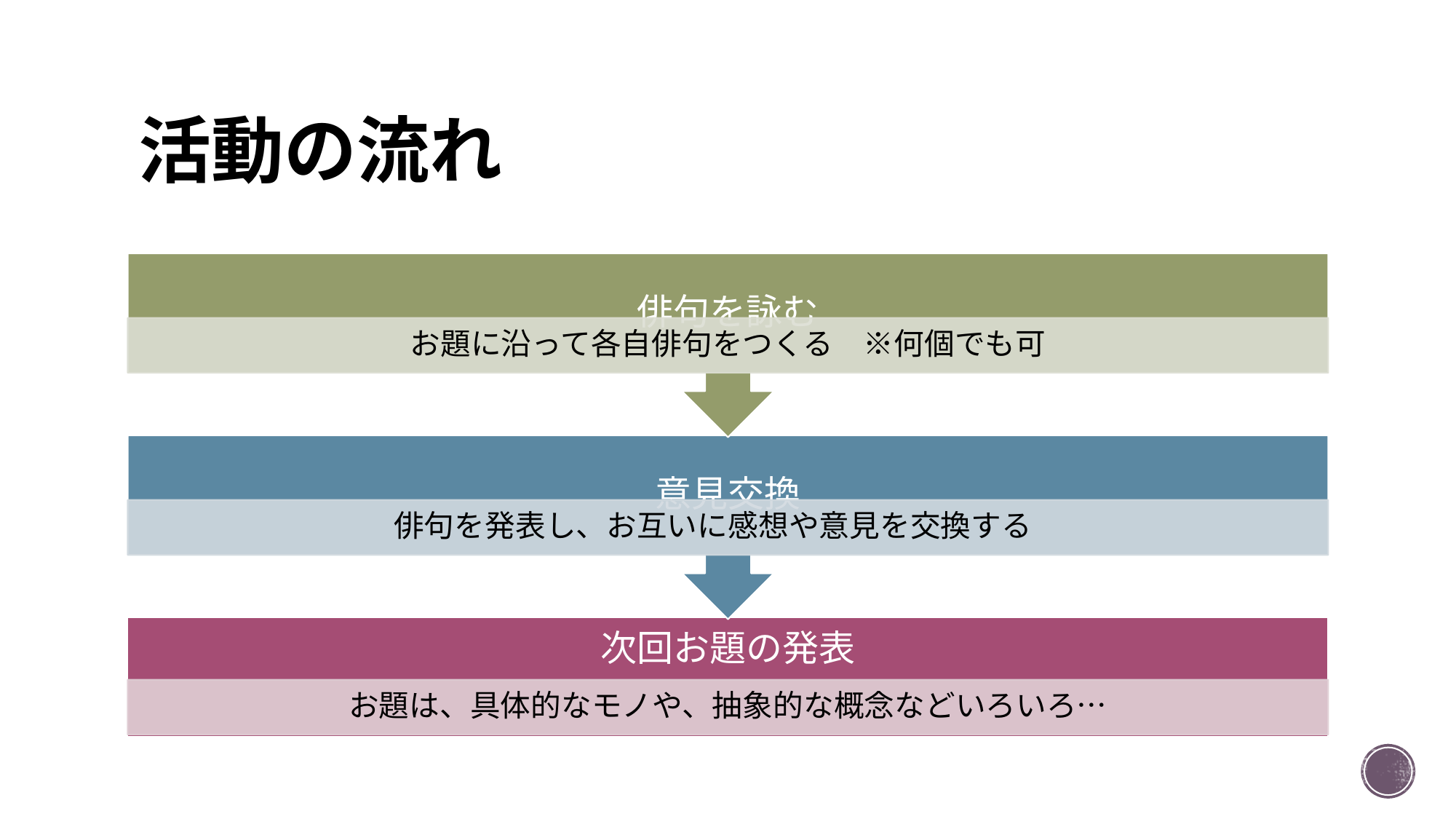

# 活動の流れ
次回お題の発表
お題は、具体的なモノや、抽象的な概念などいろいろ…
意見交換
俳句を発表し、お互いに感想や意見を交換する
俳句を詠む
お題に沿って各自俳句をつくる　※何個でも可